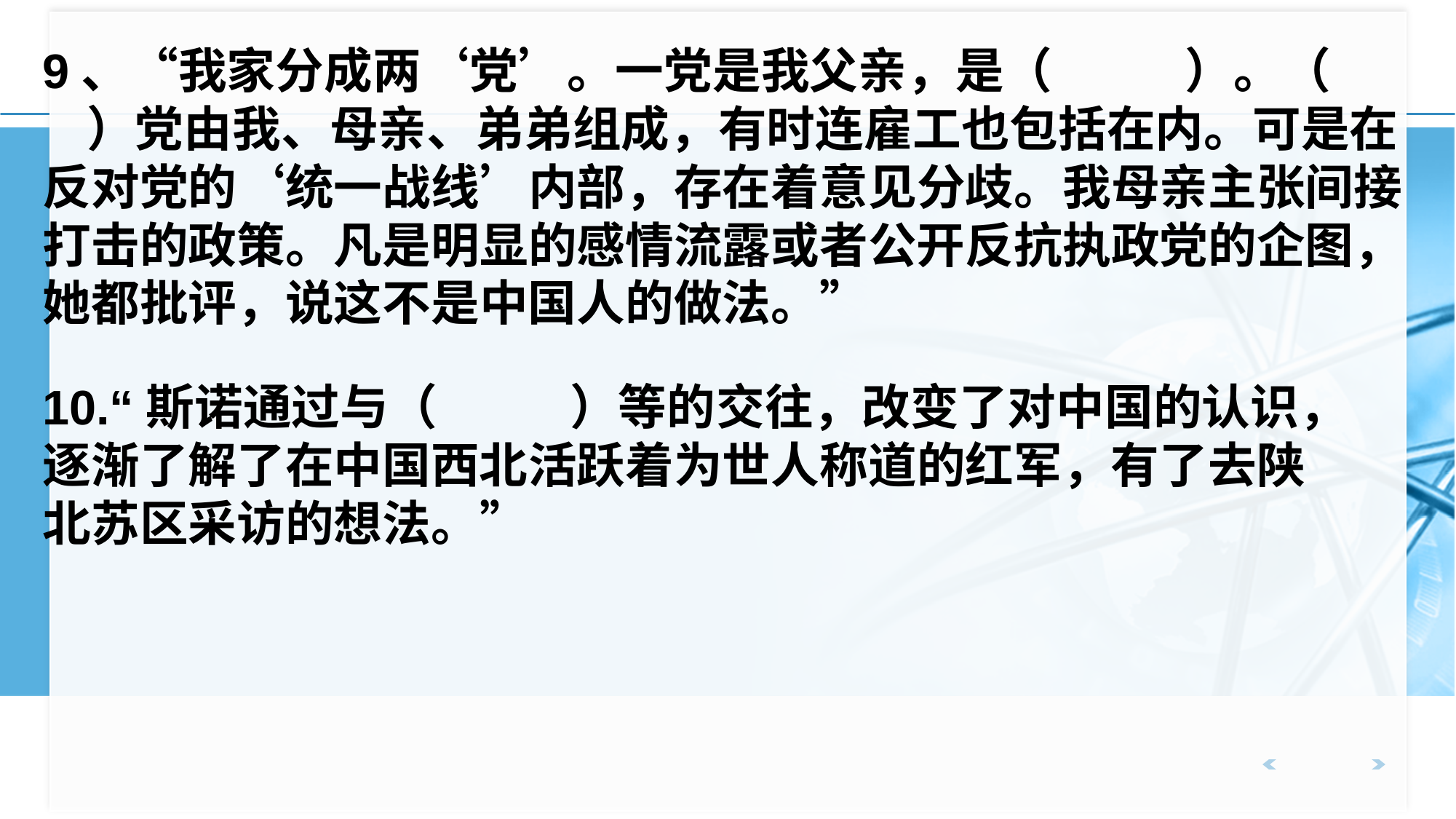

9、“我家分成两‘党’。一党是我父亲，是（            ）。（            ）党由我、母亲、弟弟组成，有时连雇工也包括在内。可是在反对党的‘统一战线’内部，存在着意见分歧。我母亲主张间接打击的政策。凡是明显的感情流露或者公开反抗执政党的企图，她都批评，说这不是中国人的做法。”
10.“斯诺通过与（            ）等的交往，改变了对中国的认识，逐渐了解了在中国西北活跃着为世人称道的红军，有了去陕北苏区采访的想法。”